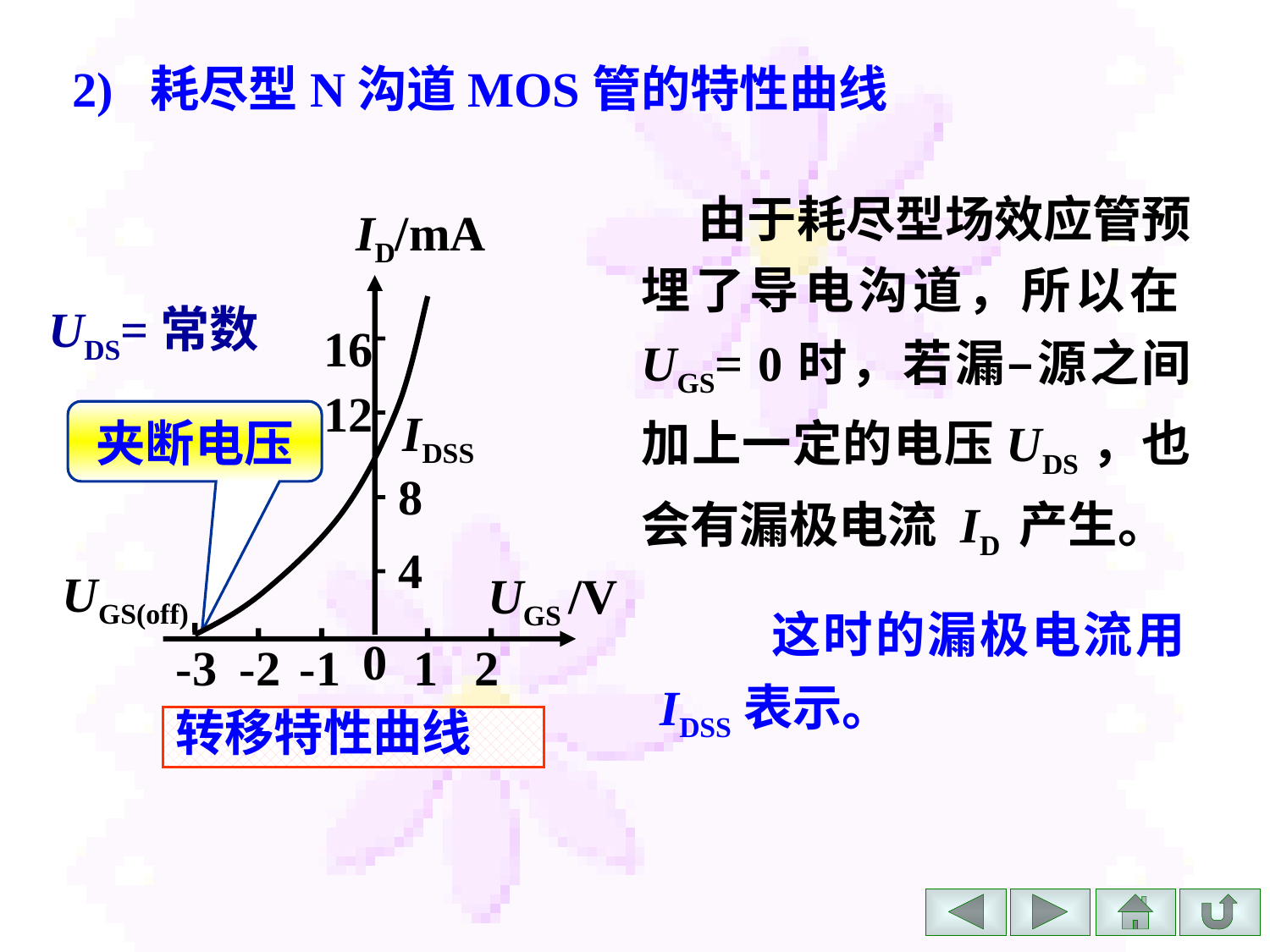

2)  耗尽型N沟道MOS管的特性曲线
    由于耗尽型场效应管预埋了导电沟道，所以在UGS= 0时，若漏–源之间加上一定的电压UDS，也会有漏极电流 ID 产生。
ID/mA

UDS=常数

16

12

8

4
   UGS /V

0

-3
-2
-1
1
2

转移特性曲线
IDSS
夹断电压
  UGS(off)
       这时的漏极电流用 IDSS表示。